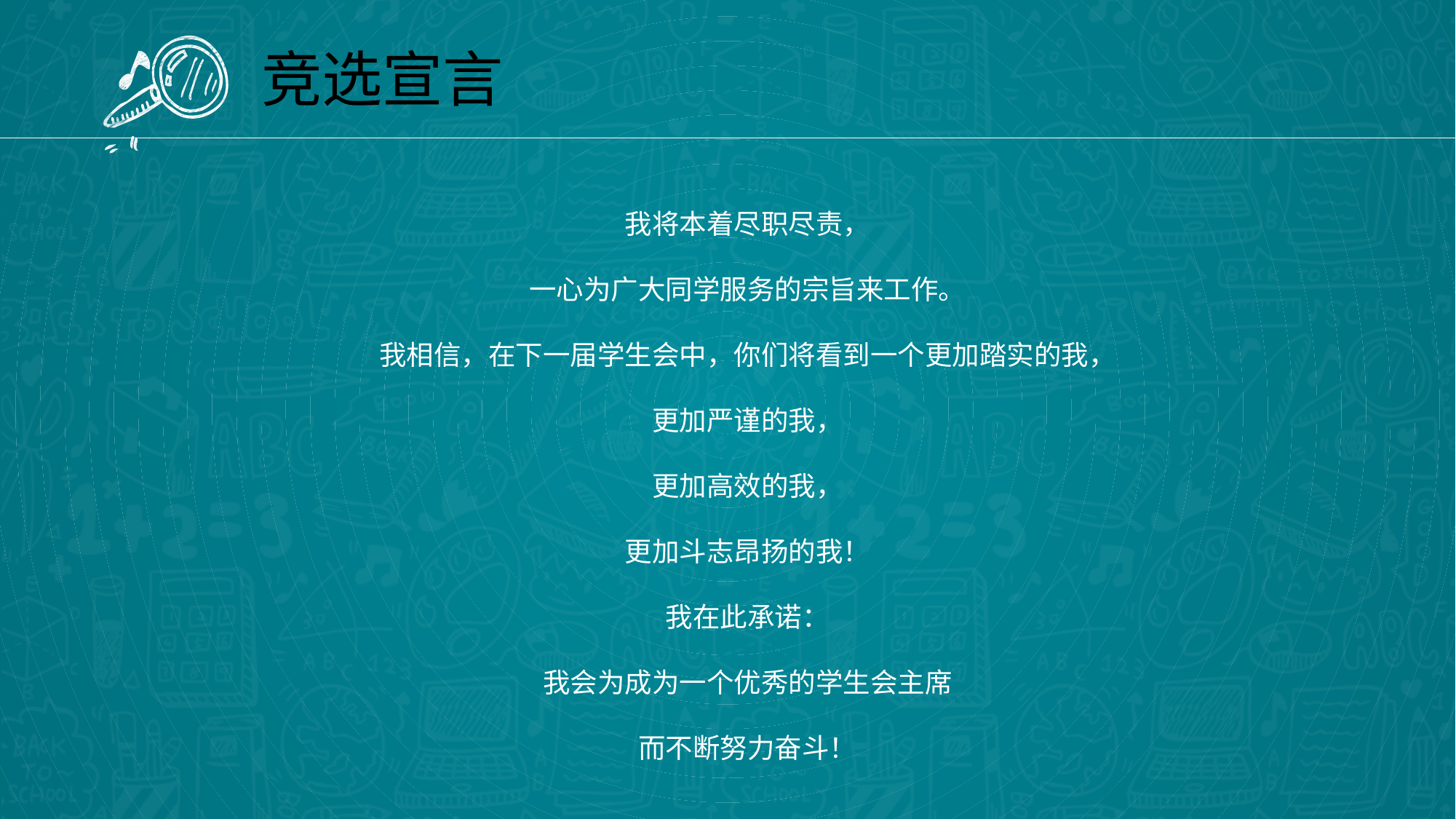

竞选宣言
我将本着尽职尽责，
一心为广大同学服务的宗旨来工作。
我相信，在下一届学生会中，你们将看到一个更加踏实的我，
更加严谨的我，
更加高效的我，
更加斗志昂扬的我！
我在此承诺：
我会为成为一个优秀的学生会主席
而不断努力奋斗！